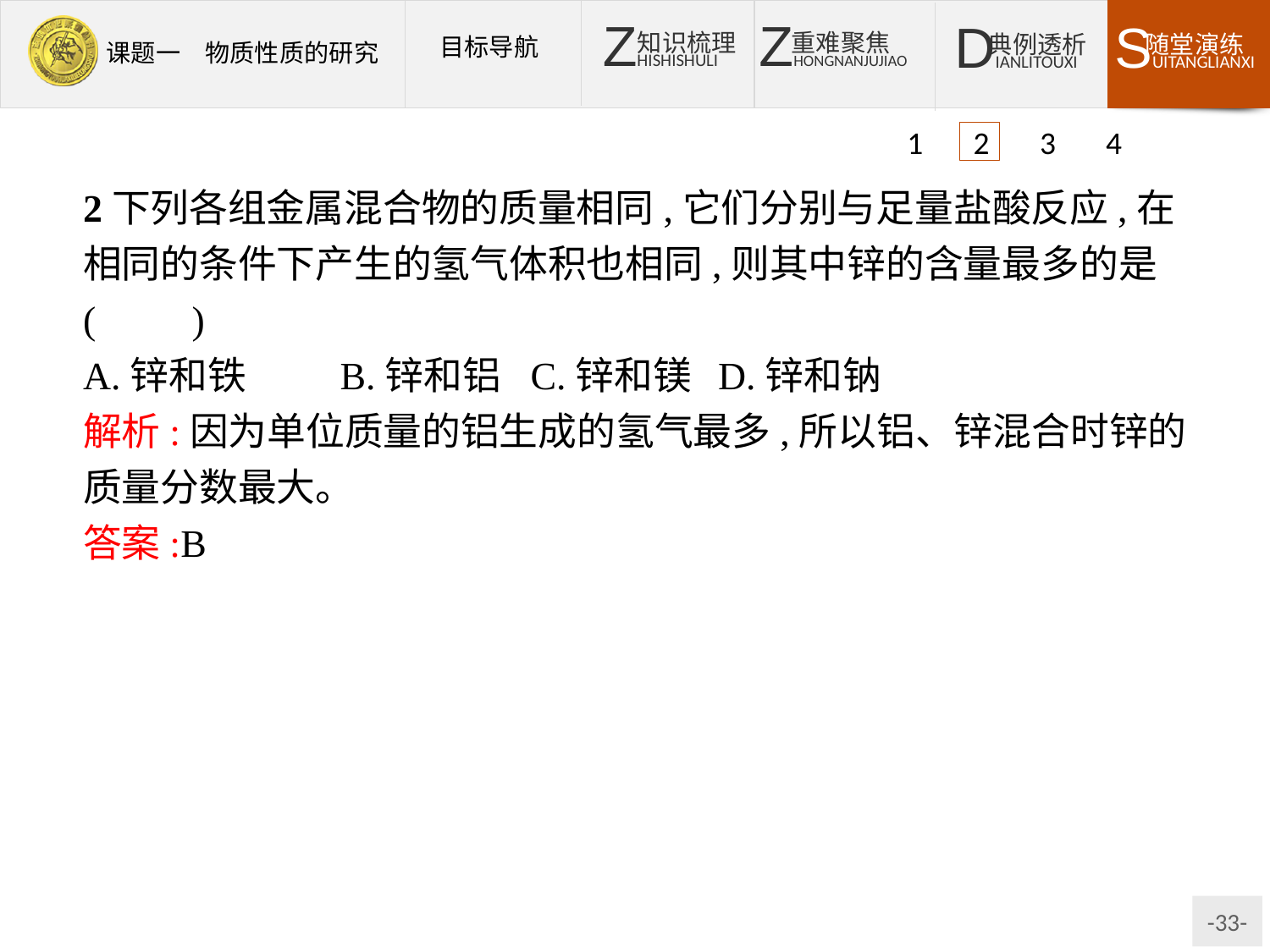

1       2       3       4

2下列各组金属混合物的质量相同,它们分别与足量盐酸反应,在相同的条件下产生的氢气体积也相同,则其中锌的含量最多的是(　　)
A.锌和铁	B.锌和铝	C.锌和镁	D.锌和钠
解析:因为单位质量的铝生成的氢气最多,所以铝、锌混合时锌的质量分数最大。
答案:B